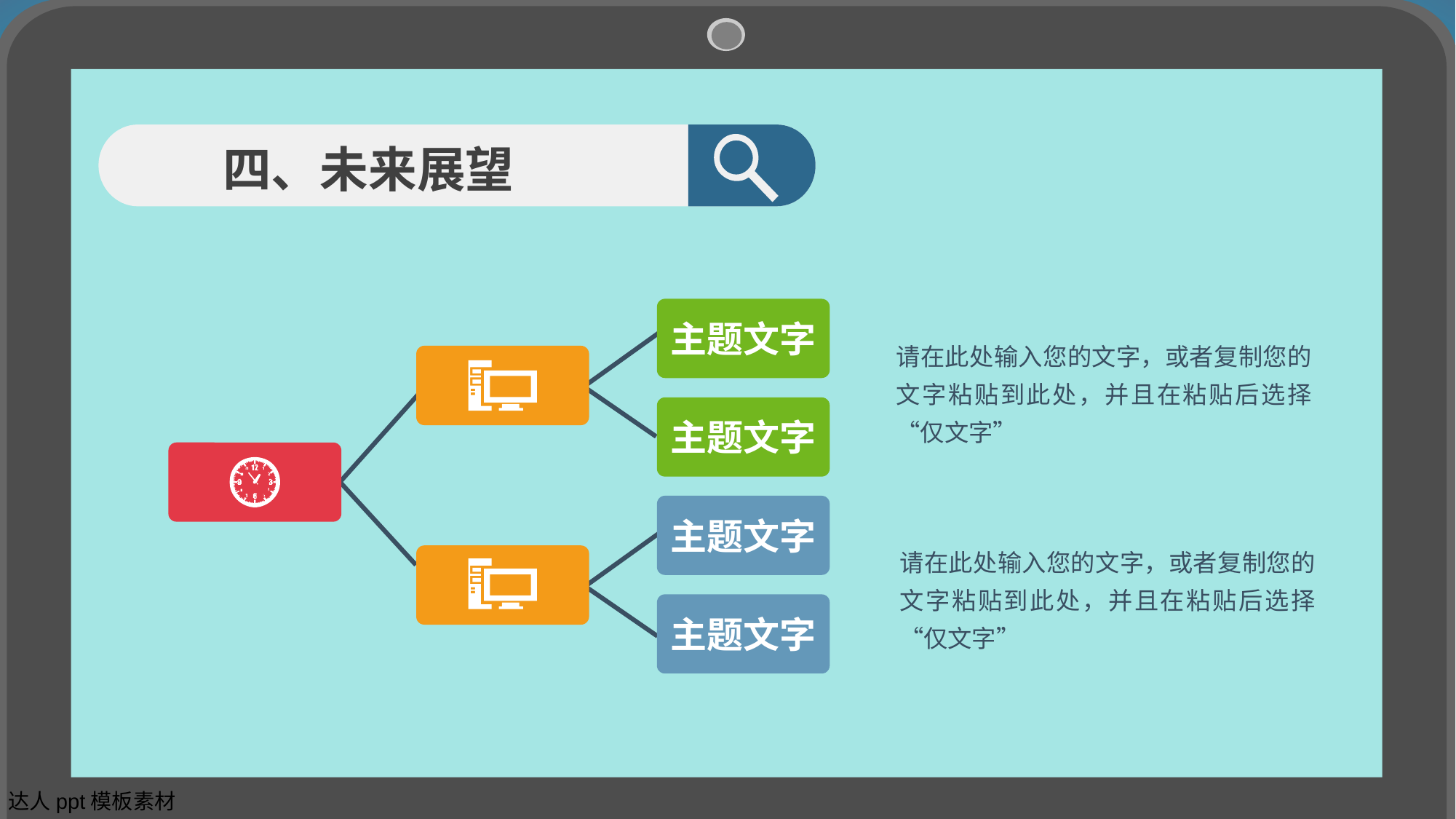

四、未来展望

主题文字

请在此处输入您的文字，或者复制您的文字粘贴到此处，并且在粘贴后选择“仅文字”

主题文字

主题文字

请在此处输入您的文字，或者复制您的文字粘贴到此处，并且在粘贴后选择“仅文字”

主题文字
达人ppt模板素材